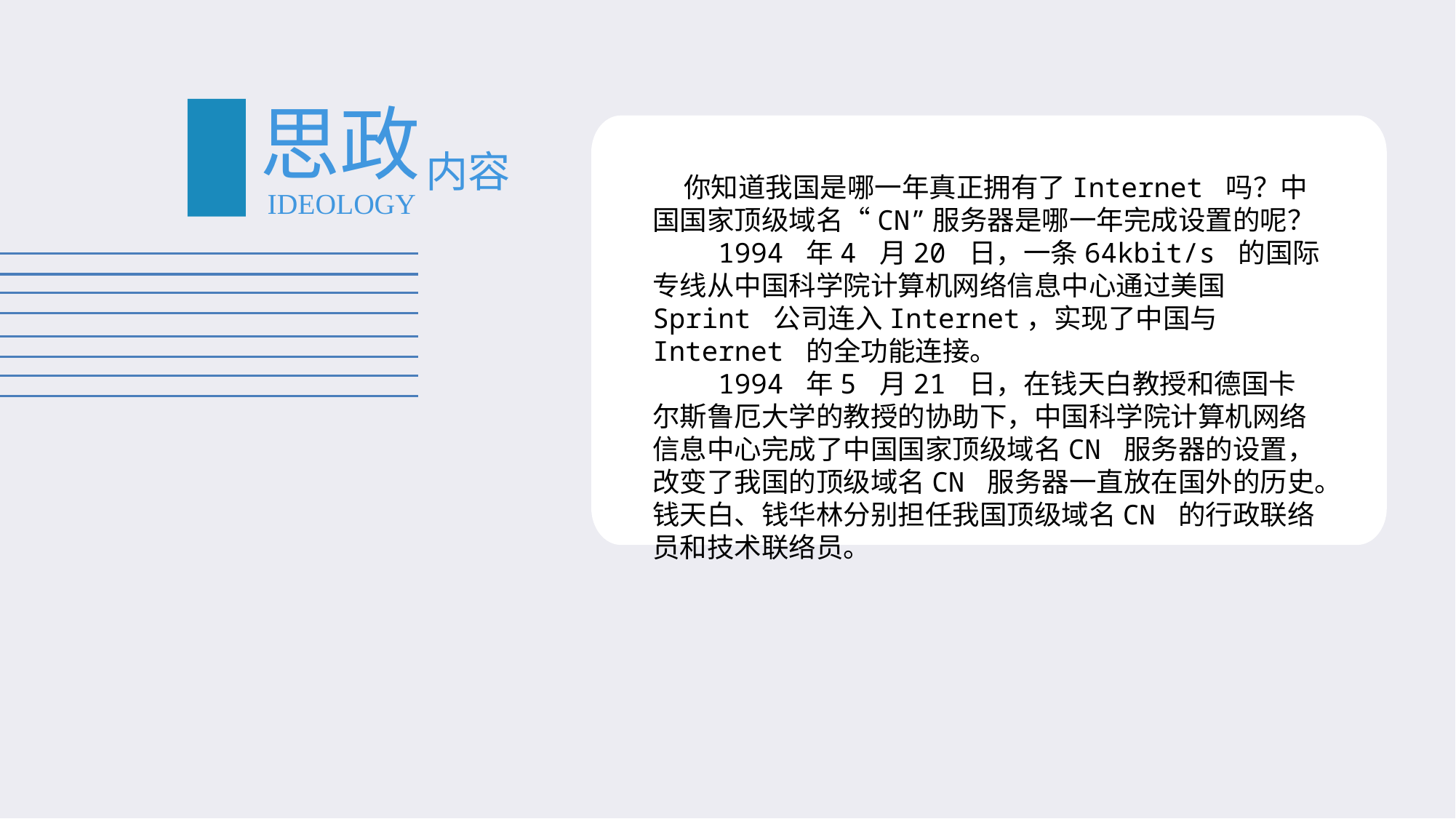

#
思政
内容

    你知道我国是哪一年真正拥有了Internet 吗？中国国家顶级域名“CN”服务器是哪一年完成设置的呢？
    1994 年4 月20 日，一条64kbit/s 的国际专线从中国科学院计算机网络信息中心通过美国Sprint 公司连入Internet，实现了中国与Internet 的全功能连接。
    1994 年5 月21 日，在钱天白教授和德国卡尔斯鲁厄大学的教授的协助下，中国科学院计算机网络信息中心完成了中国国家顶级域名CN 服务器的设置，改变了我国的顶级域名CN 服务器一直放在国外的历史。钱天白、钱华林分别担任我国顶级域名CN 的行政联络员和技术联络员。

IDEOLOGY